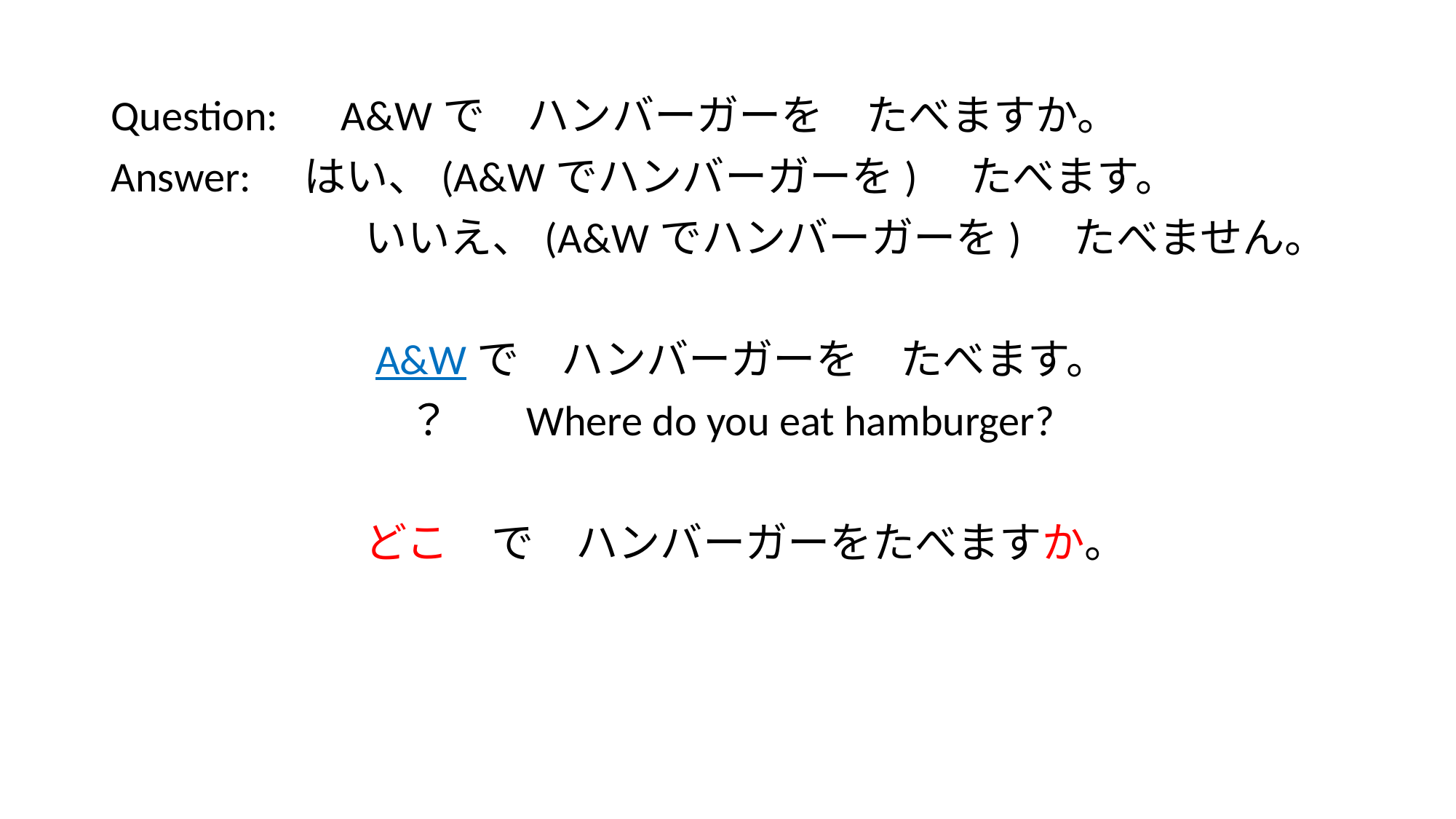

#
Question:　A&Wで　ハンバーガーを　たべますか。
Answer:　はい、(A&Wでハンバーガーを)　たべます。
　　　　　　いいえ、(A&Wでハンバーガーを)　たべません。

　　　　　　A&Wで　ハンバーガーを　たべます。
　　　　　　　？       Where do you eat hamburger?

　　　　　　どこ　で　ハンバーガーをたべますか。